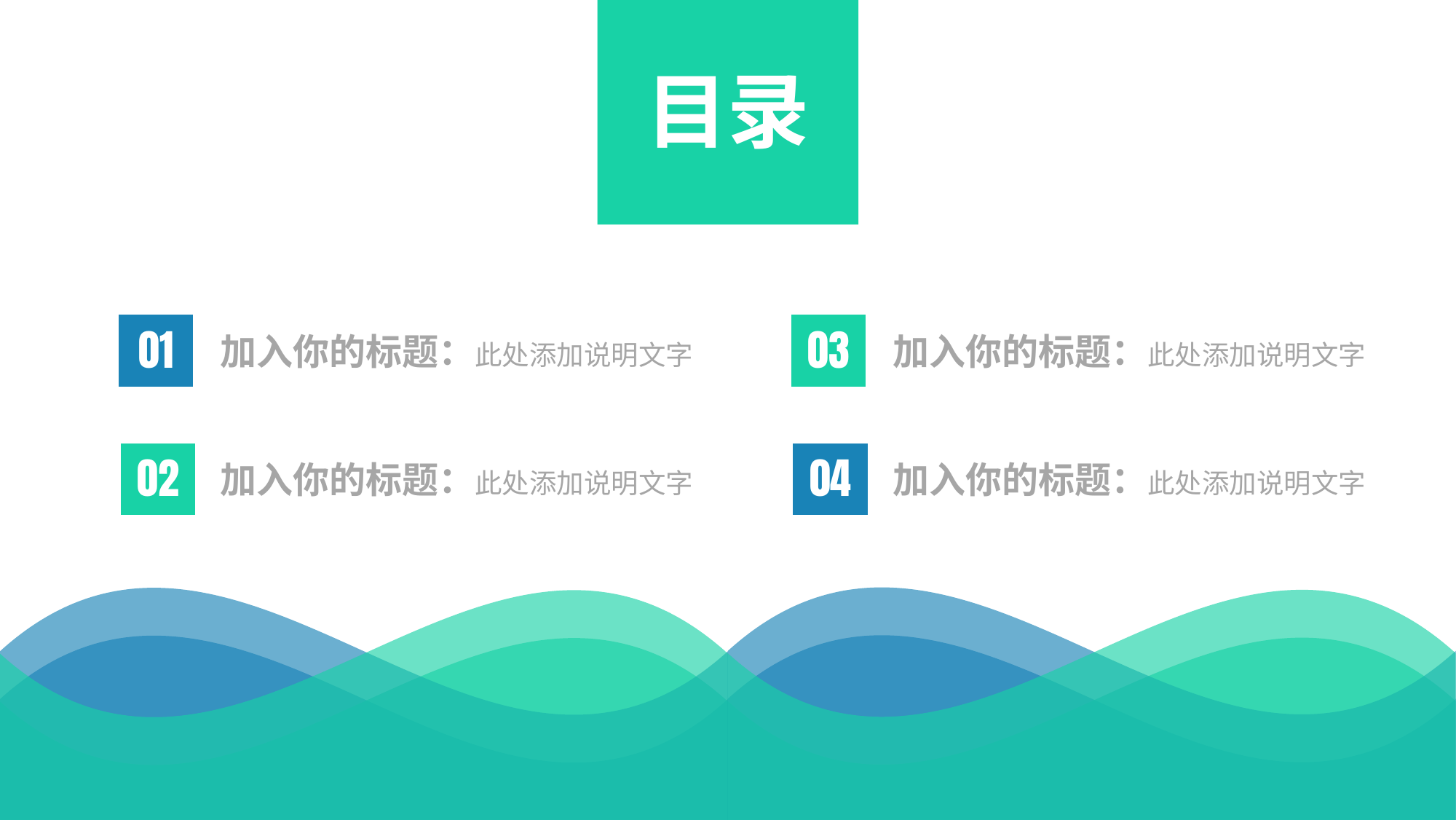

目录

01

03
加入你的标题：此处添加说明文字
加入你的标题：此处添加说明文字

02

04
加入你的标题：此处添加说明文字
加入你的标题：此处添加说明文字